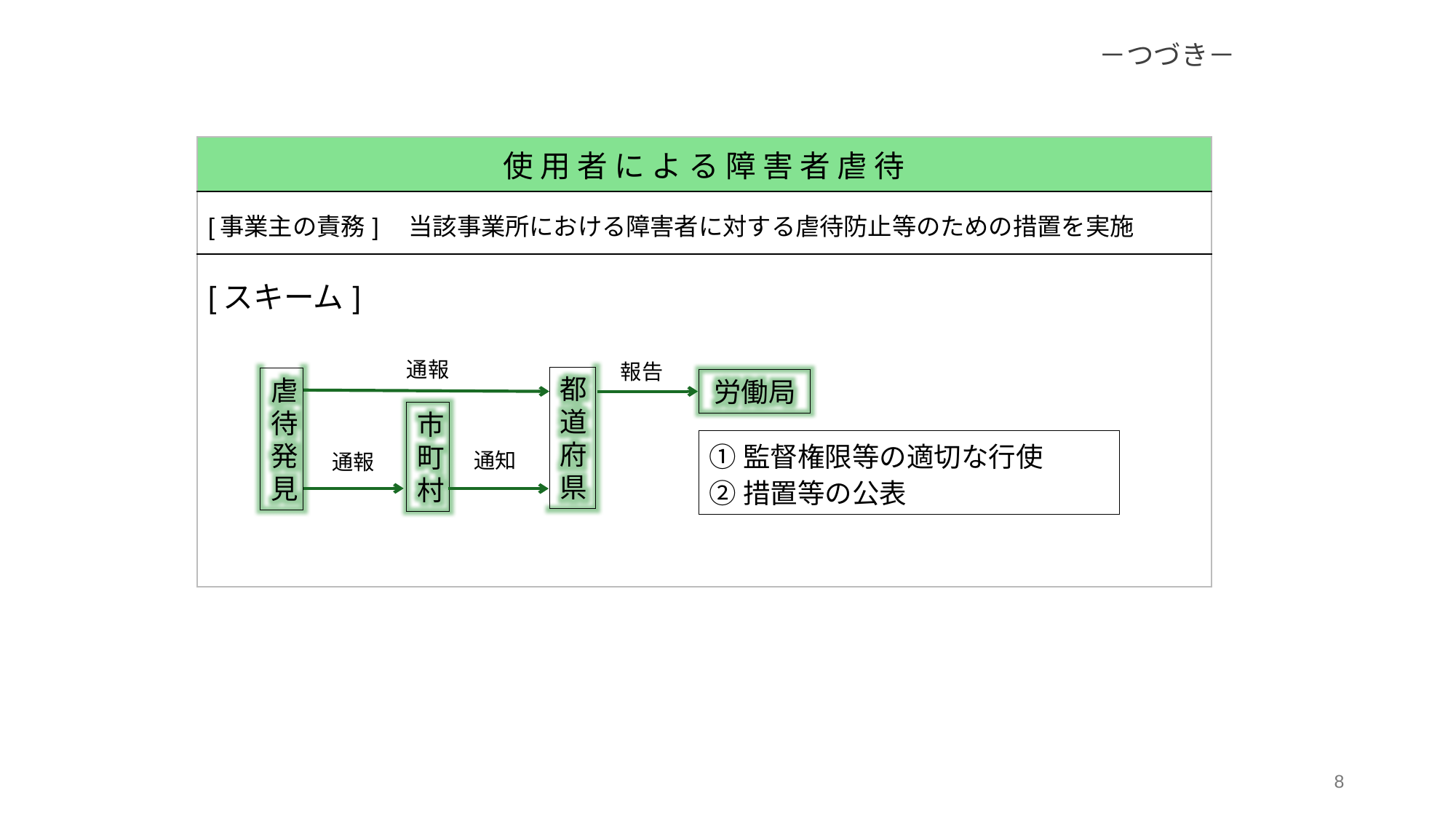

－つづき－
| 使 用 者 に よ る 障 害 者 虐 待 |
| --- |
| [事業主の責務]　当該事業所における障害者に対する虐待防止等のための措置を実施 |
| [スキーム] |
通報
報告
都
道
府
県
虐
待
発
見
労働局
市
町
村
①監督権限等の適切な行使
②措置等の公表
通知
通報
8